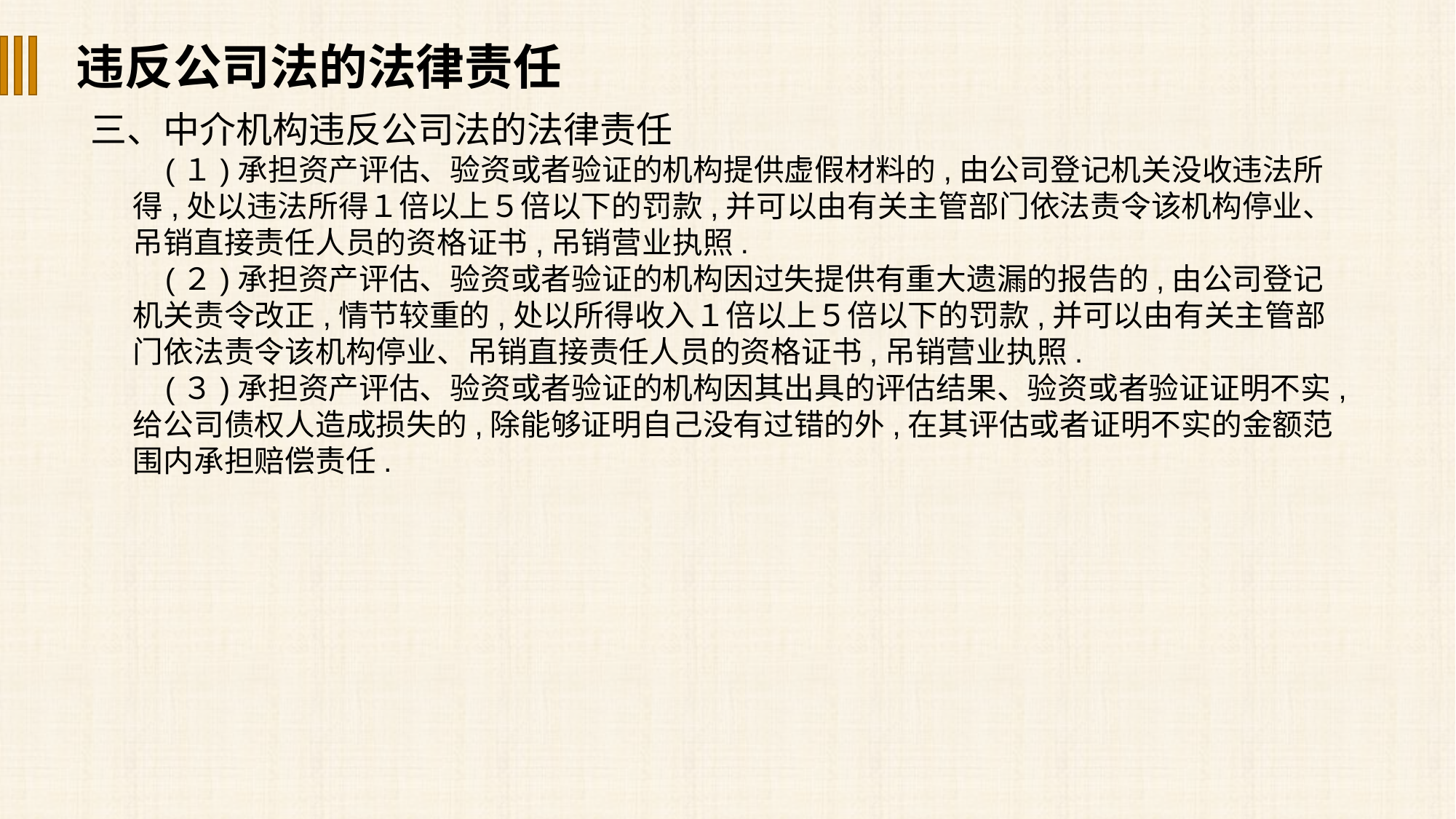

违反公司法的法律责任

三、中介机构违反公司法的法律责任
(１)承担资产评估、验资或者验证的机构提供虚假材料的,由公司登记机关没收违法所得,处以违法所得１倍以上５倍以下的罚款,并可以由有关主管部门依法责令该机构停业、吊销直接责任人员的资格证书,吊销营业执照.
(２)承担资产评估、验资或者验证的机构因过失提供有重大遗漏的报告的,由公司登记机关责令改正,情节较重的,处以所得收入１倍以上５倍以下的罚款,并可以由有关主管部门依法责令该机构停业、吊销直接责任人员的资格证书,吊销营业执照.
(３)承担资产评估、验资或者验证的机构因其出具的评估结果、验资或者验证证明不实,给公司债权人造成损失的,除能够证明自己没有过错的外,在其评估或者证明不实的金额范围内承担赔偿责任.